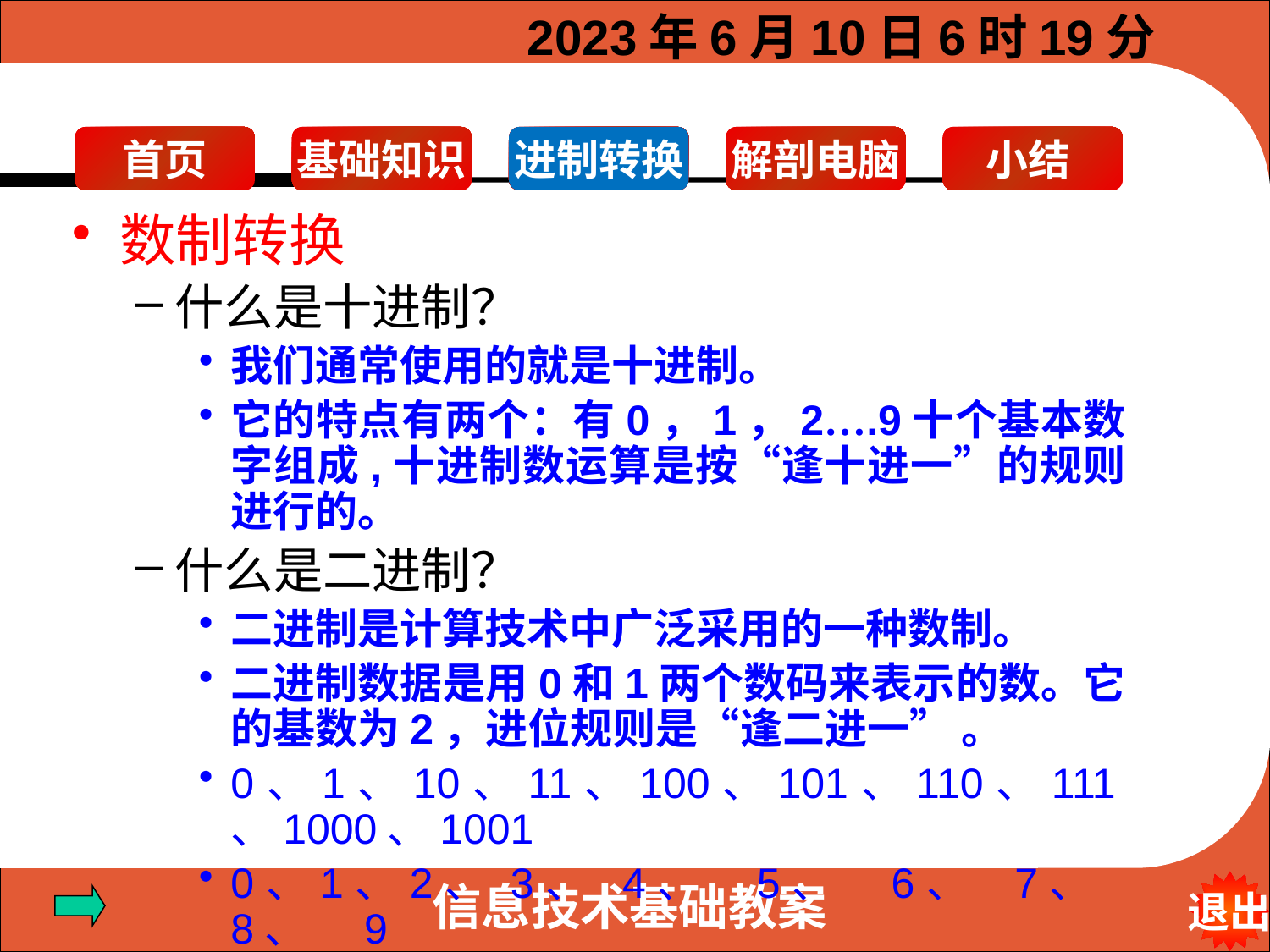

2023年6月10日6时19分
进制转换
数制转换
什么是十进制？
我们通常使用的就是十进制。
它的特点有两个：有0，1，2….9十个基本数字组成,十进制数运算是按“逢十进一”的规则进行的。
什么是二进制？
二进制是计算技术中广泛采用的一种数制。
二进制数据是用0和1两个数码来表示的数。它的基数为2，进位规则是“逢二进一” 。
0、1、10、11、100、101、110、111、1000、1001
0、1、2、 3、  4、    5、    6、   7、    8、     9